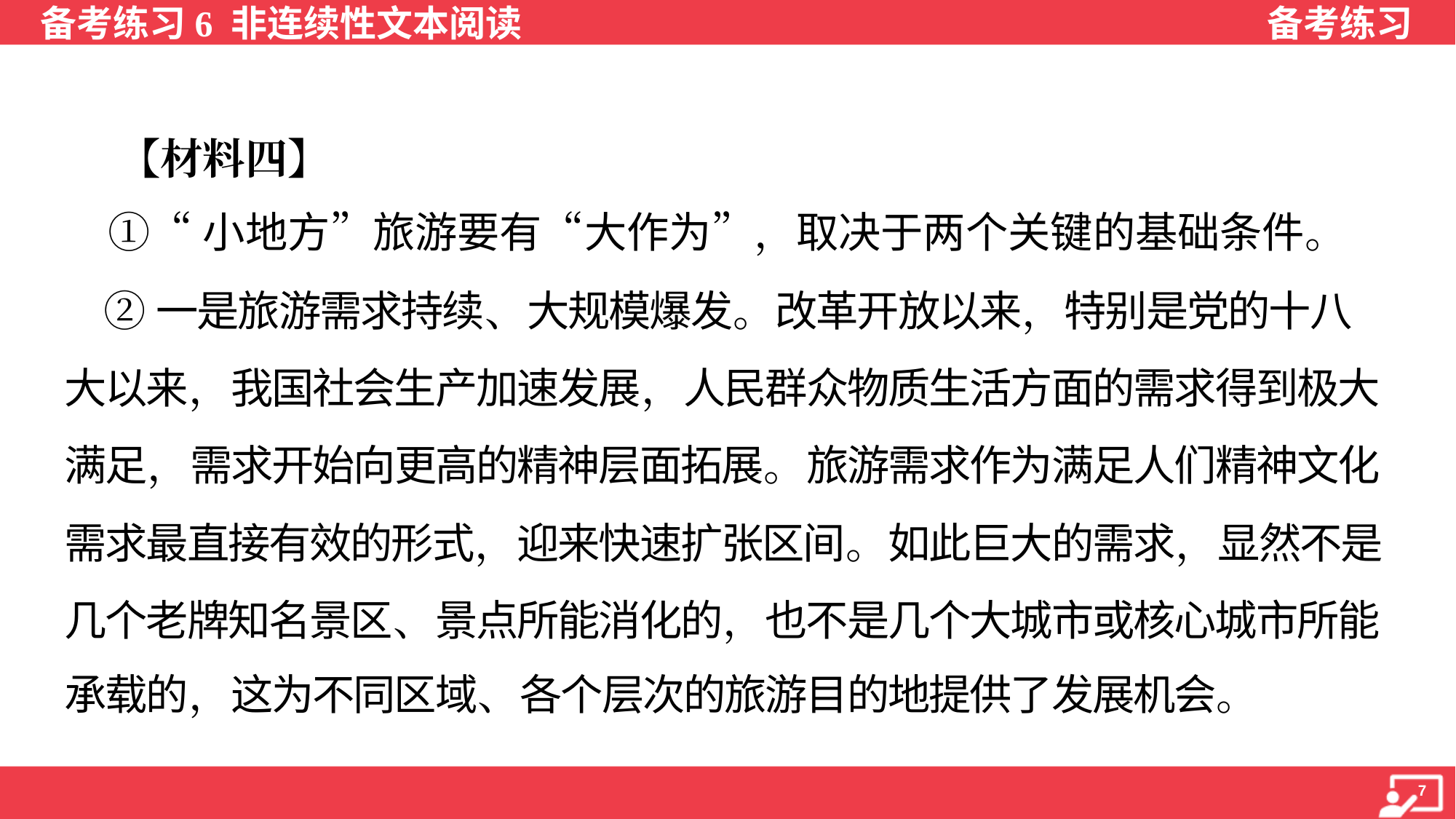

【材料四】
    ①“小地方”旅游要有“大作为”，取决于两个关键的基础条件。
    ②一是旅游需求持续、大规模爆发。改革开放以来，特别是党的十八
大以来，我国社会生产加速发展，人民群众物质生活方面的需求得到极大
满足，需求开始向更高的精神层面拓展。旅游需求作为满足人们精神文化
需求最直接有效的形式，迎来快速扩张区间。如此巨大的需求，显然不是
几个老牌知名景区、景点所能消化的，也不是几个大城市或核心城市所能
承载的，这为不同区域、各个层次的旅游目的地提供了发展机会。